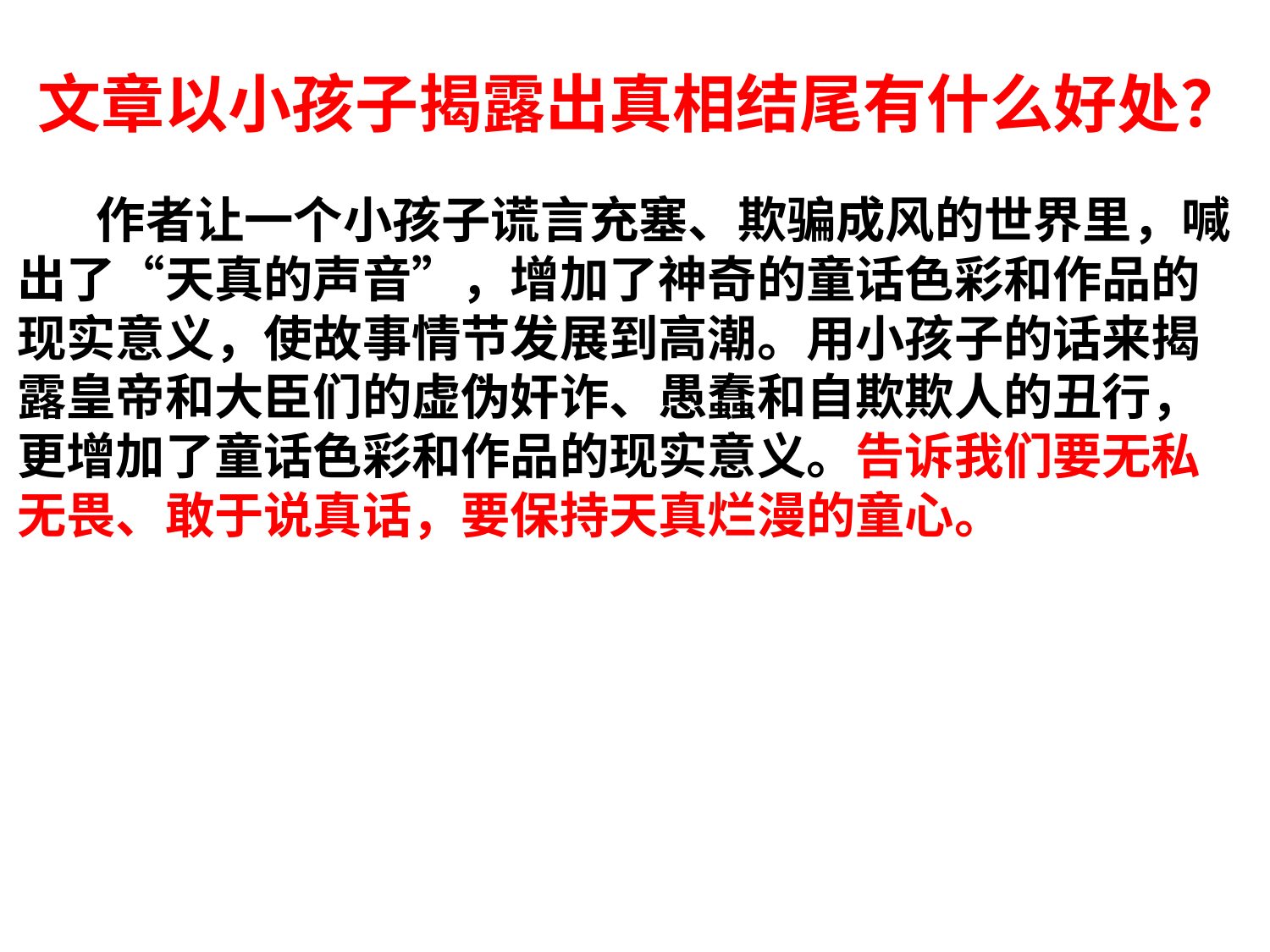

# 文章以小孩子揭露出真相结尾有什么好处？
      作者让一个小孩子谎言充塞、欺骗成风的世界里，喊出了“天真的声音”，增加了神奇的童话色彩和作品的现实意义，使故事情节发展到高潮。用小孩子的话来揭露皇帝和大臣们的虚伪奸诈、愚蠢和自欺欺人的丑行，更增加了童话色彩和作品的现实意义。告诉我们要无私无畏、敢于说真话，要保持天真烂漫的童心。